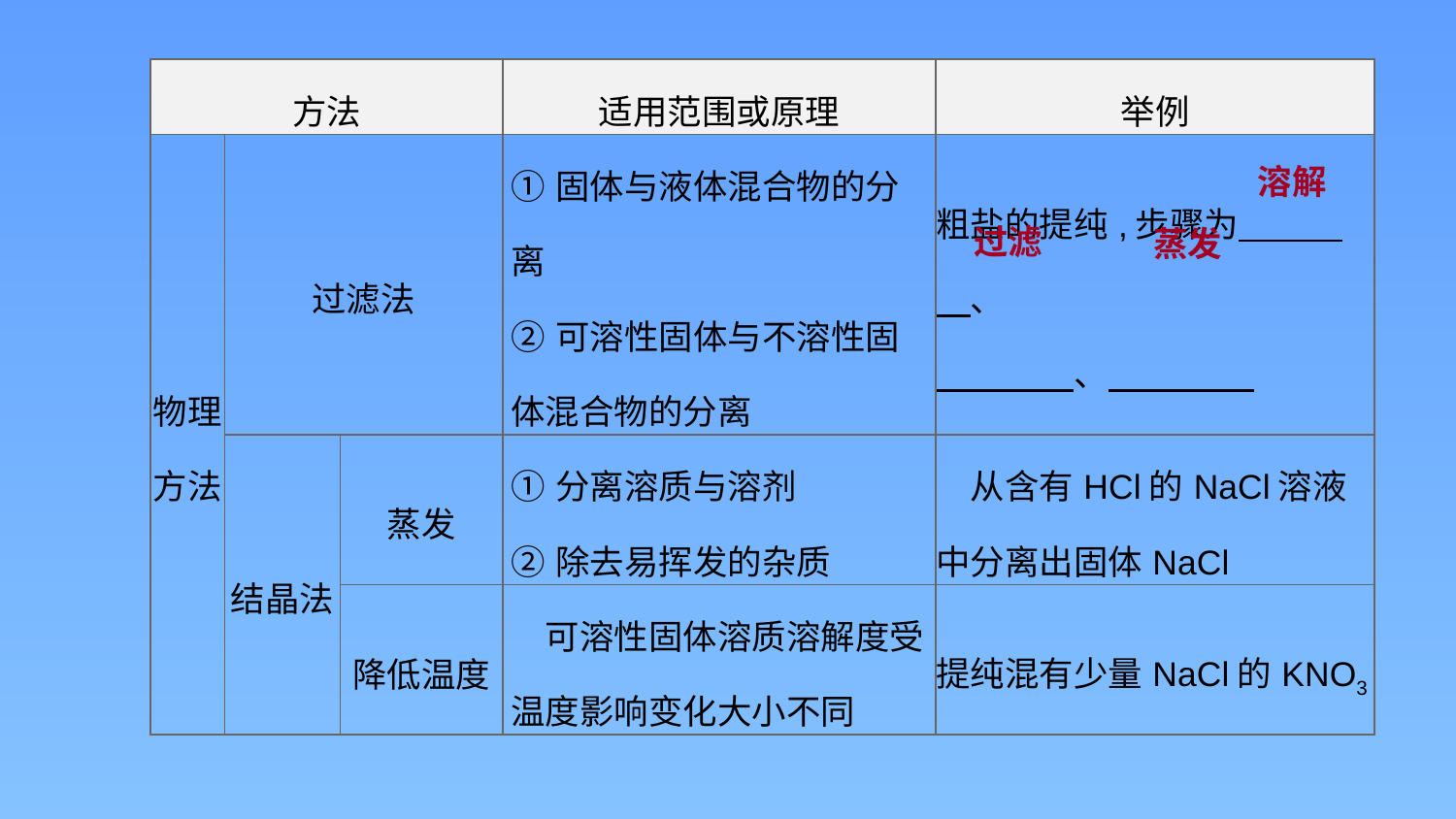

| 方法 |  |  | 适用范围或原理 | 举例 |
| --- | --- | --- | --- | --- |
| 物理方法 | 过滤法 |  | ①固体与液体混合物的分离 ②可溶性固体与不溶性固体混合物的分离 | 粗盐的提纯,步骤为　　　　、 　　　　、 |
|  | 结晶法 | 蒸发 | ①分离溶质与溶剂 ②除去易挥发的杂质 | 从含有HCl的NaCl溶液中分离出固体NaCl |
|  |  | 降低温度 | 可溶性固体溶质溶解度受温度影响变化大小不同 | 提纯混有少量NaCl的KNO3 |
溶解
过滤
蒸发